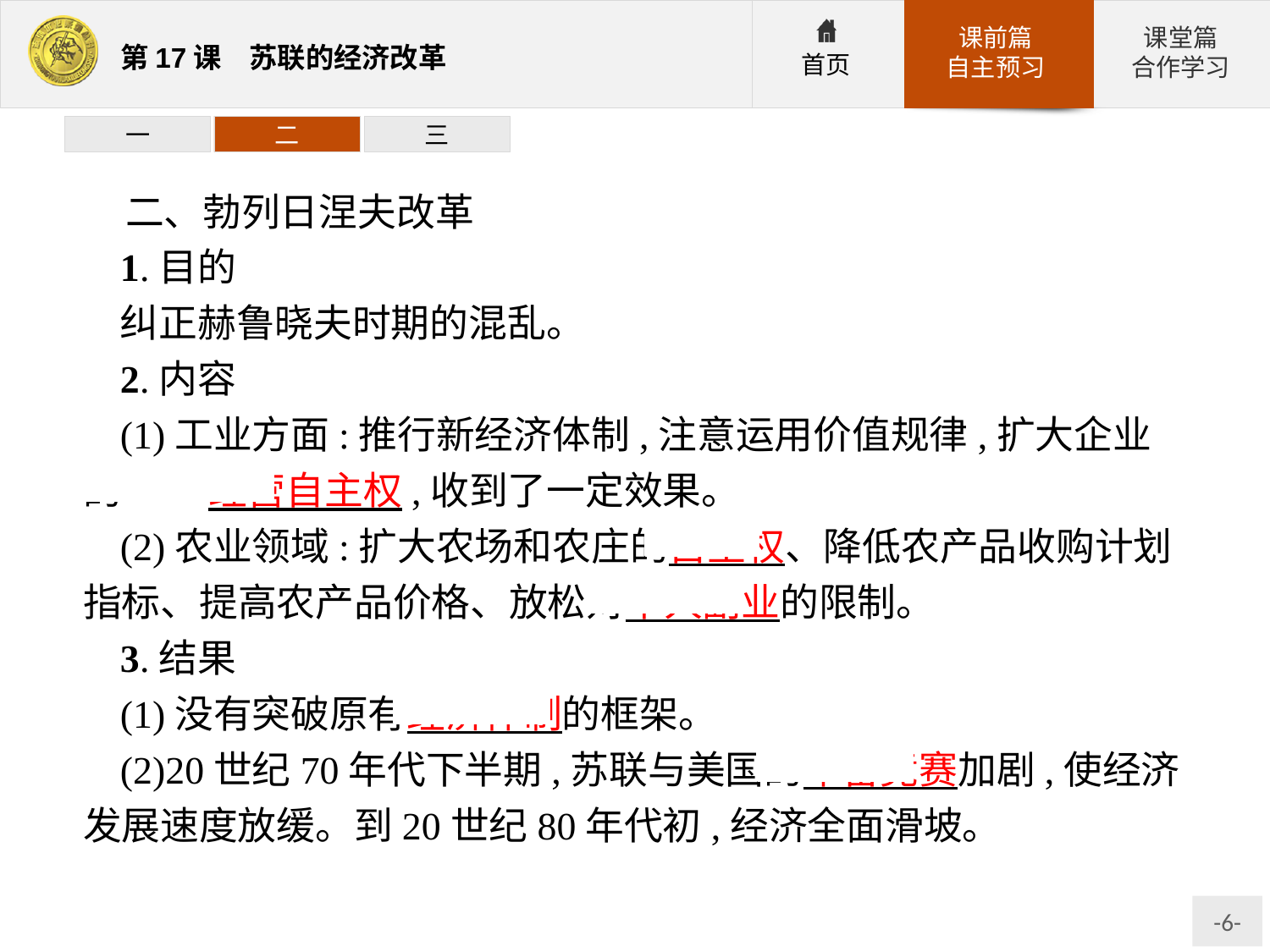

一
二
三
二、勃列日涅夫改革
1.目的
纠正赫鲁晓夫时期的混乱。
2.内容
(1)工业方面:推行新经济体制,注意运用价值规律,扩大企业的          经营自主权,收到了一定效果。
(2)农业领域:扩大农场和农庄的自主权、降低农产品收购计划指标、提高农产品价格、放松对个人副业的限制。
3.结果
(1)没有突破原有经济体制的框架。
(2)20世纪70年代下半期,苏联与美国的军备竞赛加剧,使经济发展速度放缓。到20世纪80年代初,经济全面滑坡。